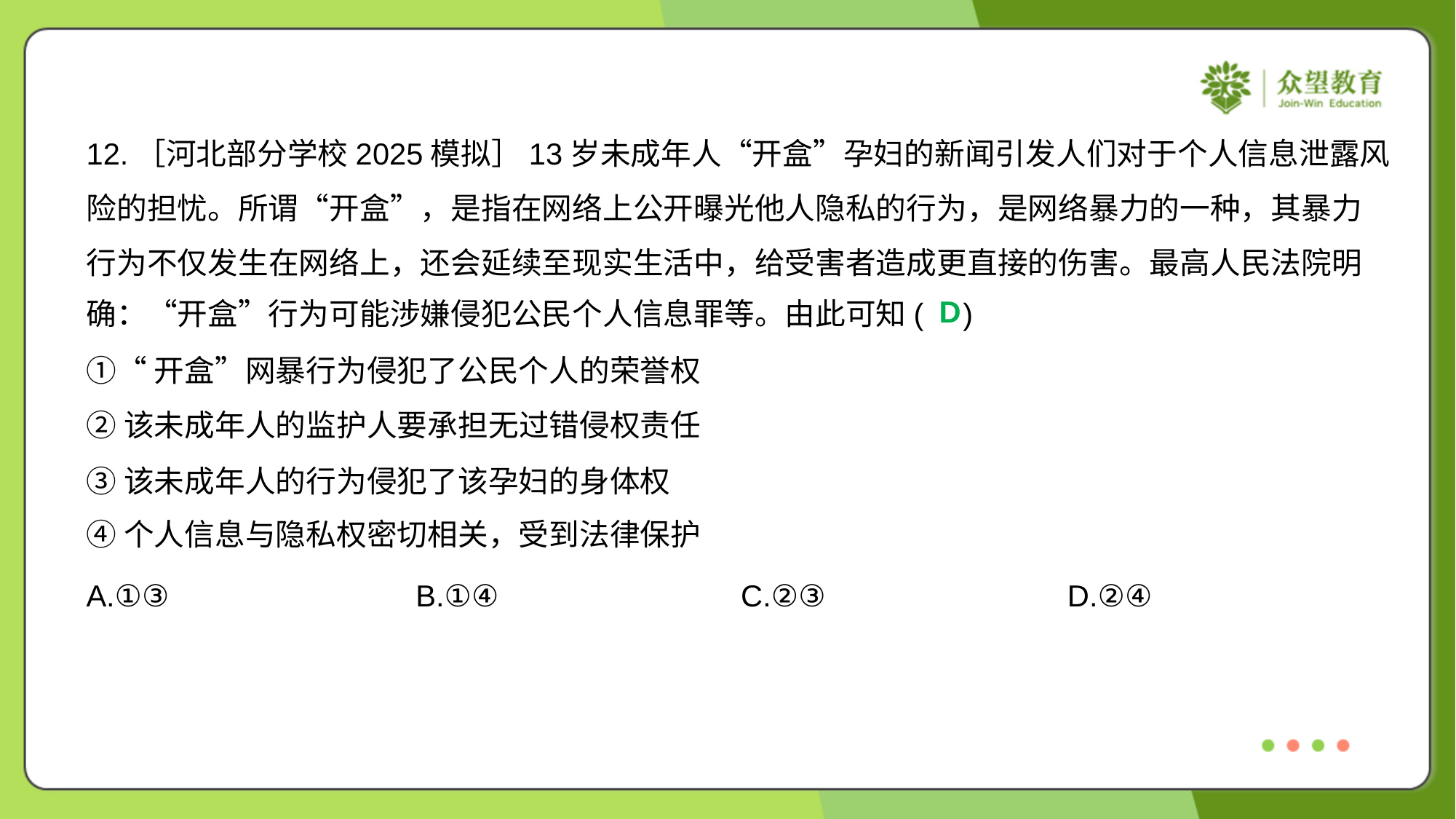

12.［河北部分学校2025模拟］13岁未成年人“开盒”孕妇的新闻引发人们对于个人信息泄露风
险的担忧。所谓“开盒”，是指在网络上公开曝光他人隐私的行为，是网络暴力的一种，其暴力
行为不仅发生在网络上，还会延续至现实生活中，给受害者造成更直接的伤害。最高人民法院明
确：“开盒”行为可能涉嫌侵犯公民个人信息罪等。由此可知(     )
D
①“开盒”网暴行为侵犯了公民个人的荣誉权
②该未成年人的监护人要承担无过错侵权责任
③该未成年人的行为侵犯了该孕妇的身体权
④个人信息与隐私权密切相关，受到法律保护
A.①③	B.①④	C.②③	D.②④